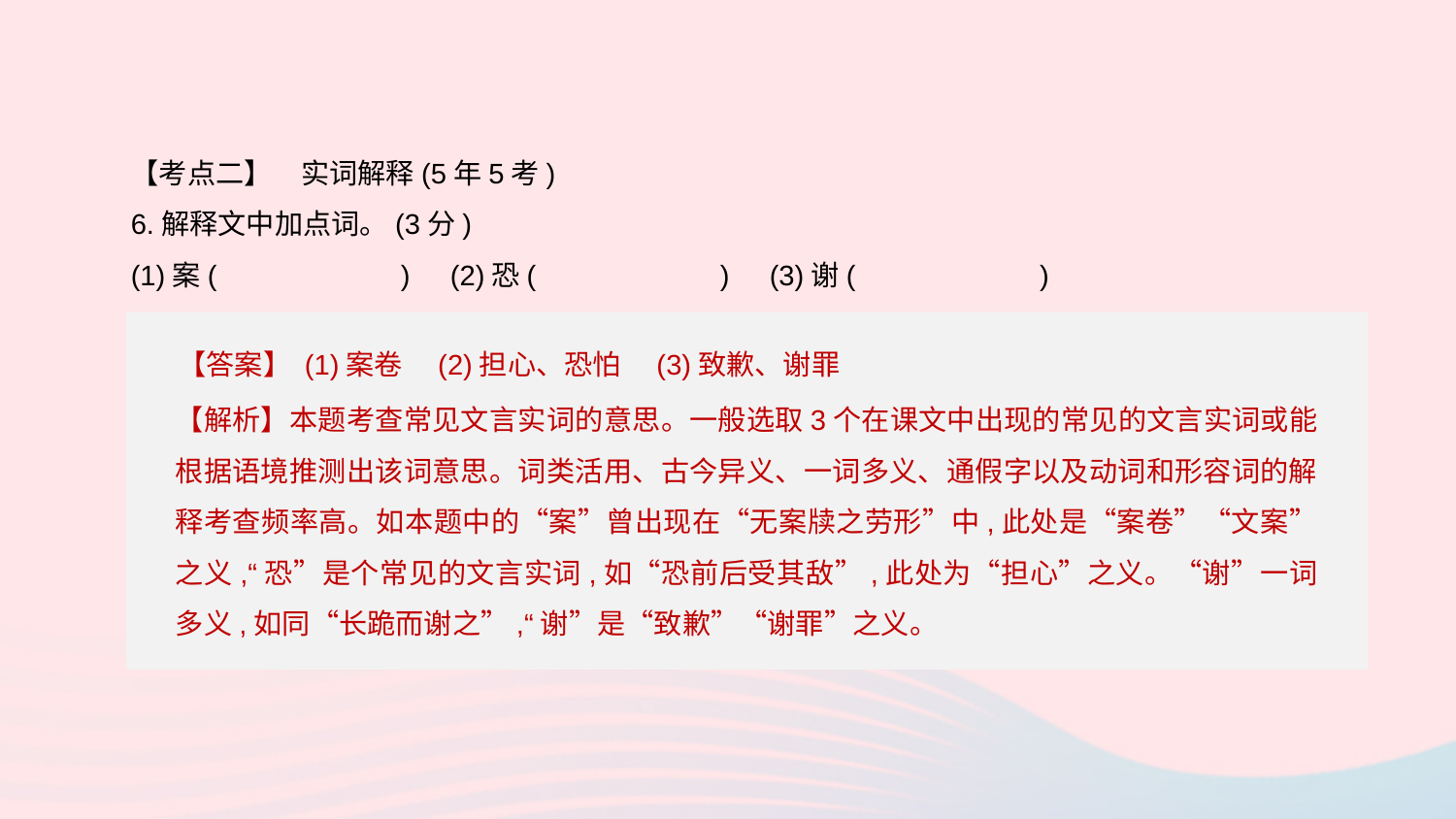

【考点二】　实词解释(5年5考)
6.解释文中加点词。(3分)
(1)案(　　　　　　)     (2)恐(　　　　　　)     (3)谢(　　　　　　)

【答案】 (1)案卷　(2)担心、恐怕　(3)致歉、谢罪
【解析】本题考查常见文言实词的意思。一般选取3个在课文中出现的常见的文言实词或能根据语境推测出该词意思。词类活用、古今异义、一词多义、通假字以及动词和形容词的解释考查频率高。如本题中的“案”曾出现在“无案牍之劳形”中,此处是“案卷”“文案”之义,“恐”是个常见的文言实词,如“恐前后受其敌”,此处为“担心”之义。“谢”一词多义,如同“长跪而谢之”,“谢”是“致歉”“谢罪”之义。